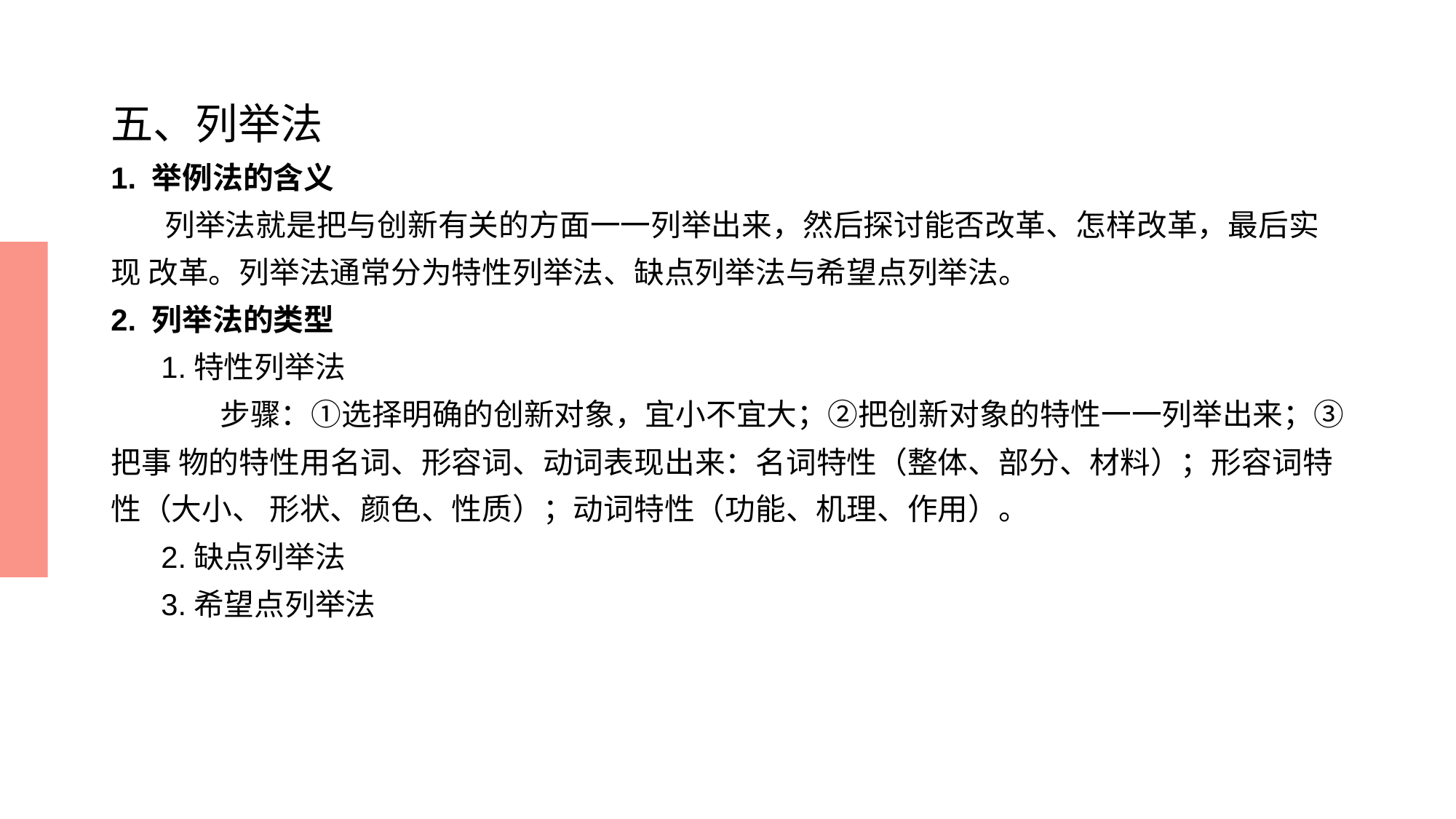

# 五、列举法
1. 举例法的含义
        列举法就是把与创新有关的方面一一列举出来，然后探讨能否改革、怎样改革，最后实现 改革。列举法通常分为特性列举法、缺点列举法与希望点列举法。
2. 列举法的类型
      1.特性列举法
	步骤：①选择明确的创新对象，宜小不宜大；②把创新对象的特性一一列举出来；③把事 物的特性用名词、形容词、动词表现出来：名词特性（整体、部分、材料）；形容词特性（大小、 形状、颜色、性质）；动词特性（功能、机理、作用）。
      2.缺点列举法
      3.希望点列举法